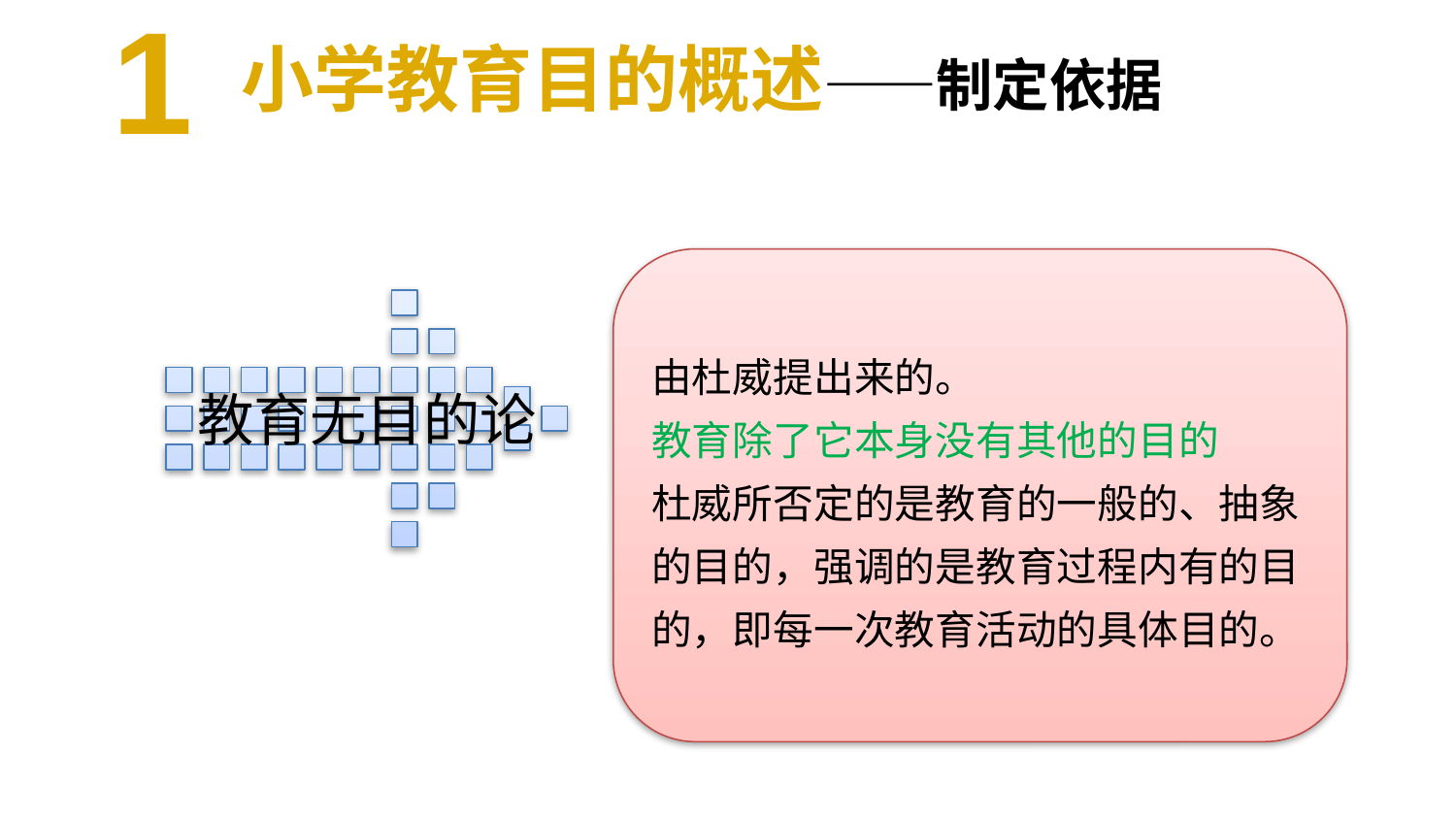

1
小学教育目的概述——制定依据
由杜威提出来的。
教育除了它本身没有其他的目的
杜威所否定的是教育的一般的、抽象的目的，强调的是教育过程内有的目的，即每一次教育活动的具体目的。
教育无目的论